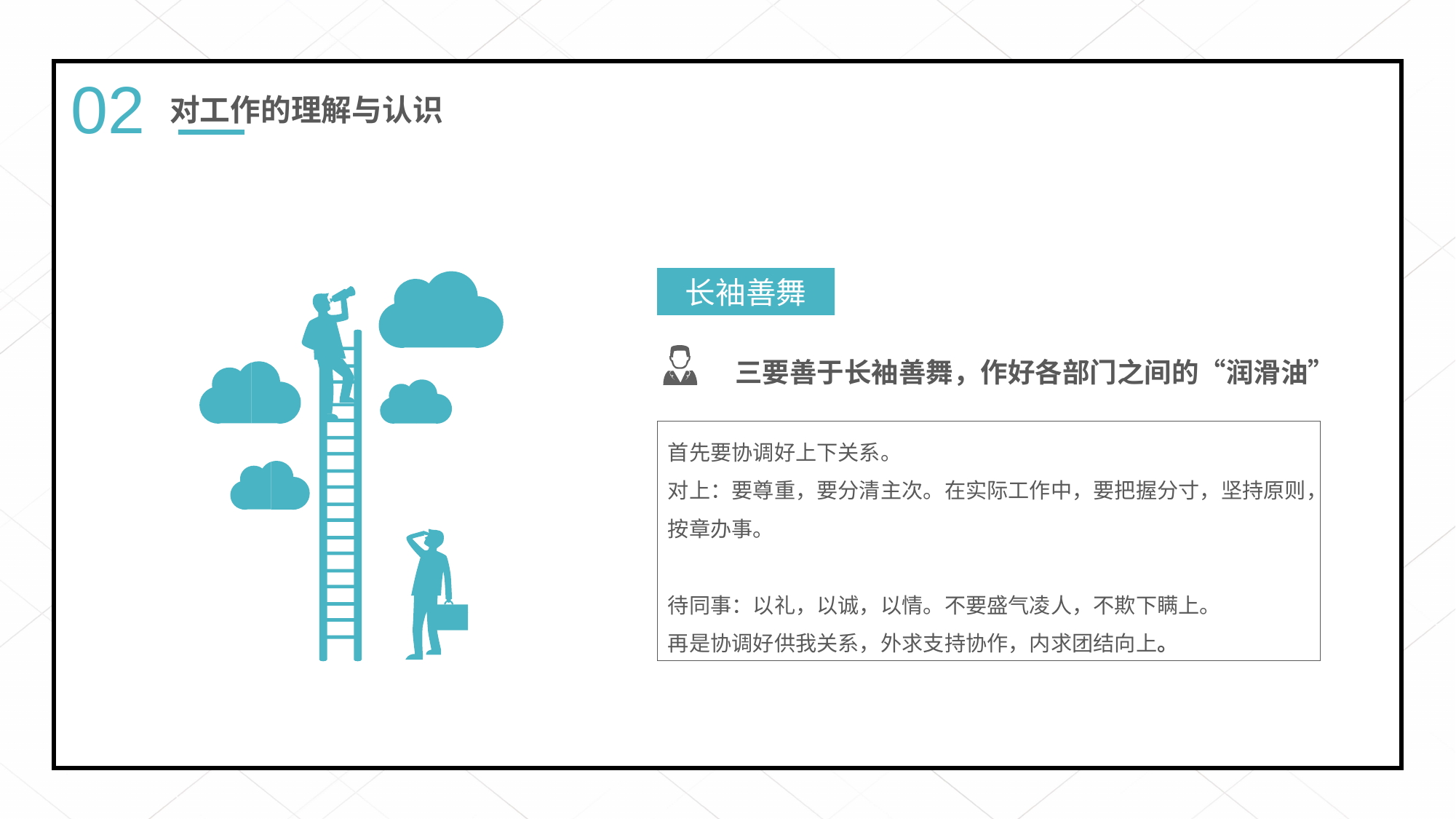

02
对工作的理解与认识
长袖善舞

三要善于长袖善舞，作好各部门之间的“润滑油”

首先要协调好上下关系。
对上：要尊重，要分清主次。在实际工作中，要把握分寸，坚持原则，按章办事。

待同事：以礼，以诚，以情。不要盛气凌人，不欺下瞒上。
再是协调好供我关系，外求支持协作，内求团结向上。
PPT下载 http://www.ypppt.com/xiazai/